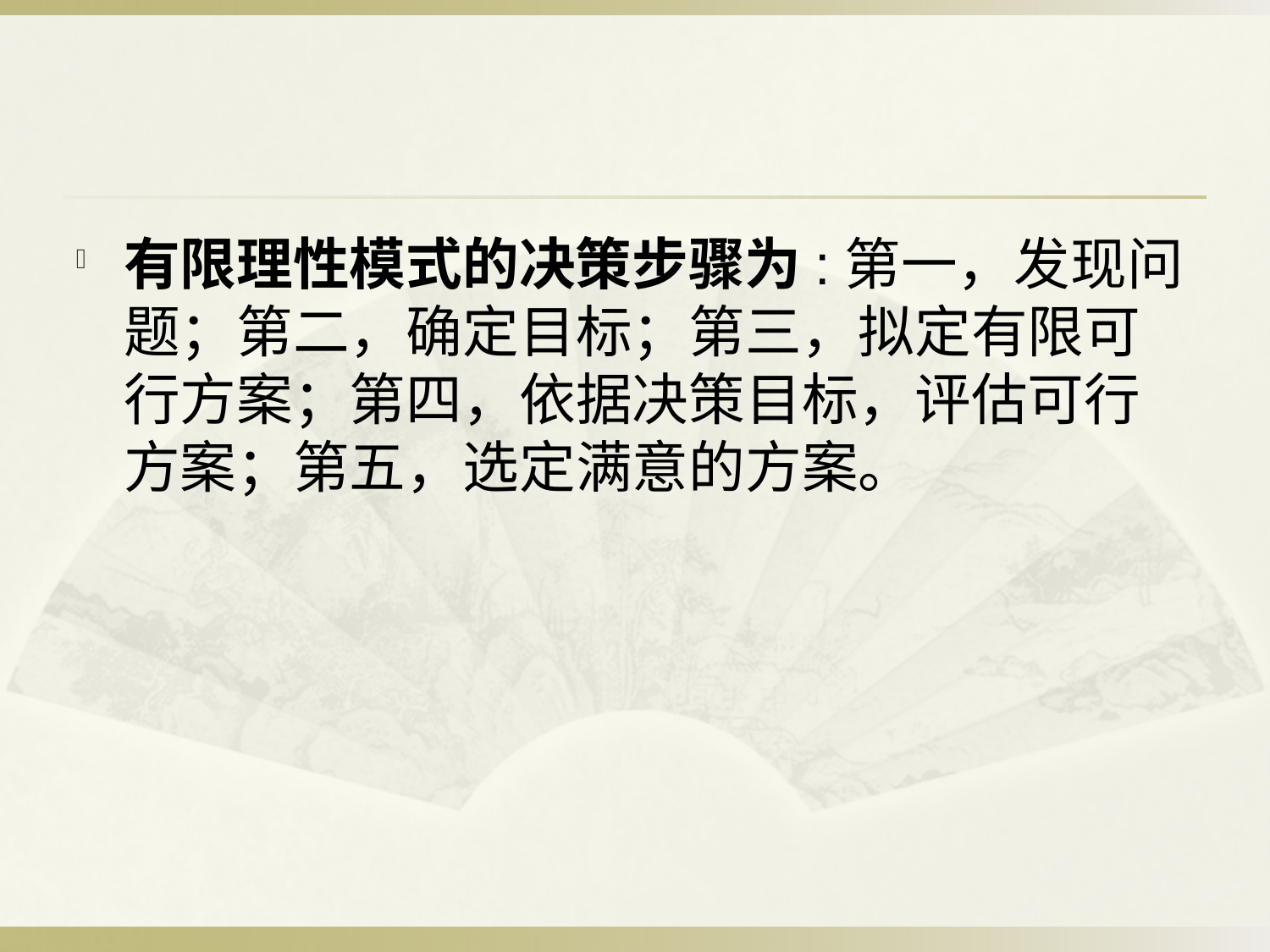

#
有限理性模式的决策步骤为:第一，发现问题；第二，确定目标；第三，拟定有限可行方案；第四，依据决策目标，评估可行方案；第五，选定满意的方案。